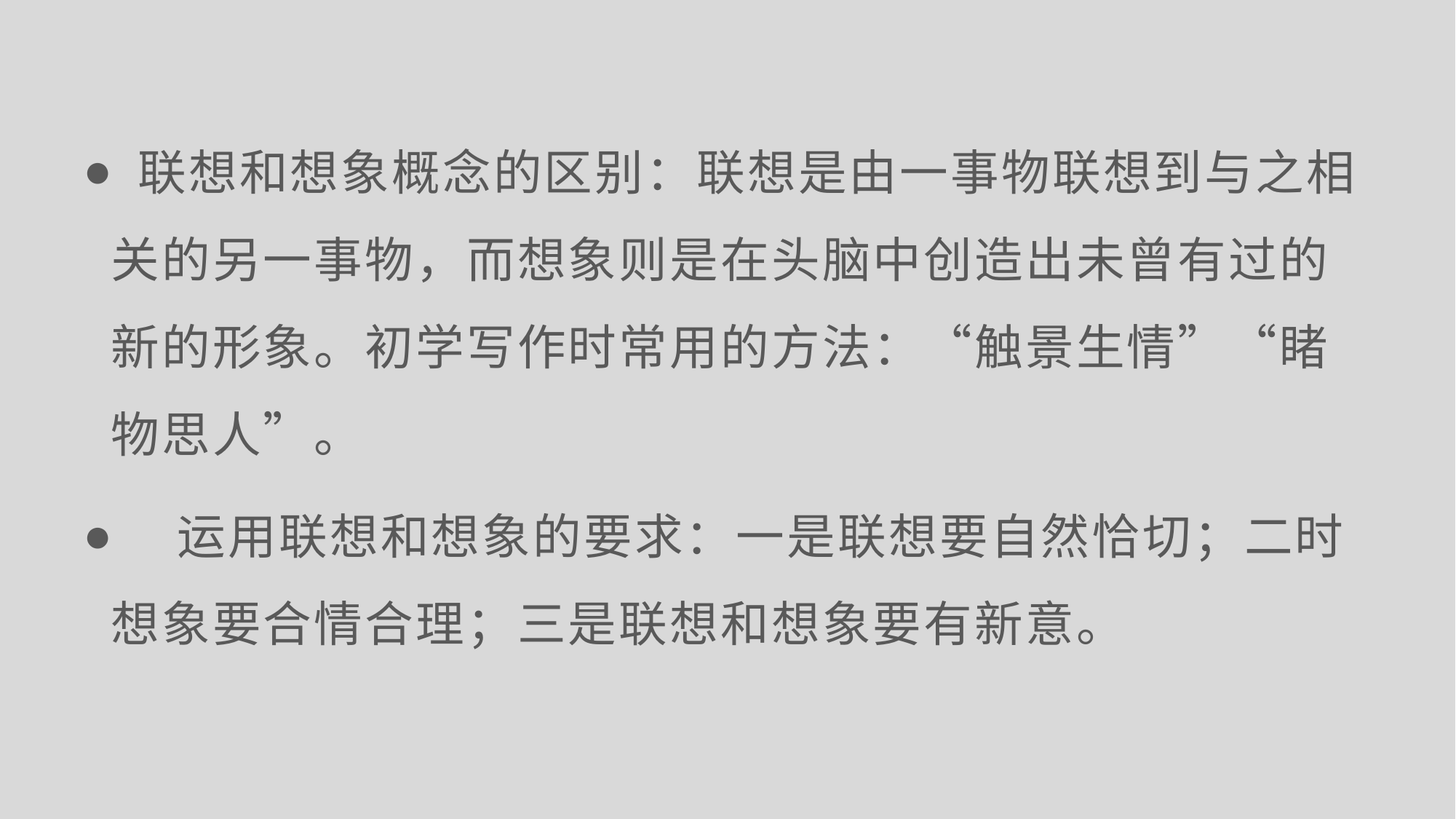

联想和想象概念的区别：联想是由一事物联想到与之相关的另一事物，而想象则是在头脑中创造出未曾有过的新的形象。初学写作时常用的方法：“触景生情”“睹物思人”。
    运用联想和想象的要求：一是联想要自然恰切；二时想象要合情合理；三是联想和想象要有新意。